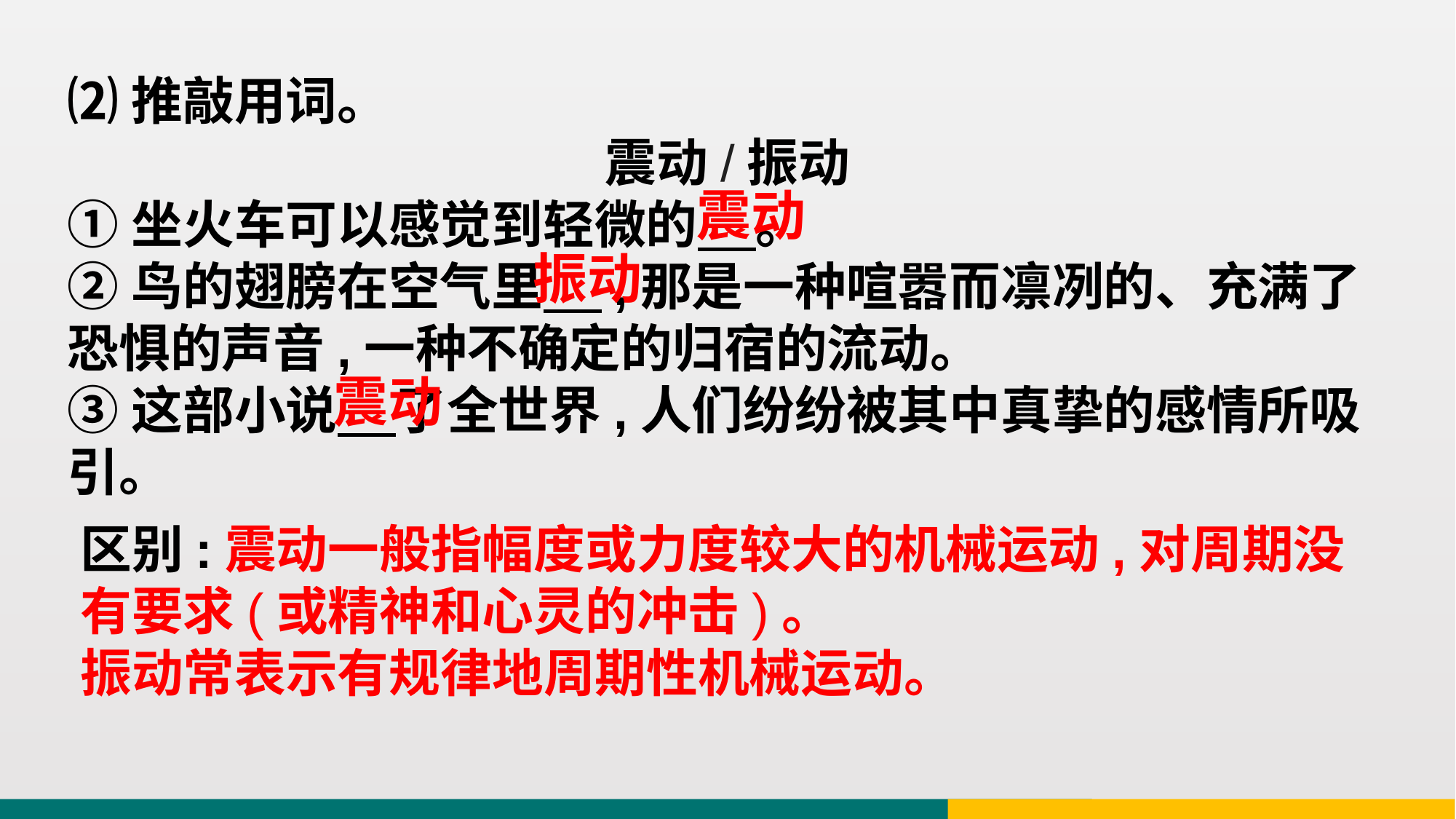

⑵推敲用词。
震动/振动
①坐火车可以感觉到轻微的     。
②鸟的翅膀在空气里     ,那是一种喧嚣而凛冽的、充满了恐惧的声音,一种不确定的归宿的流动。
③这部小说     了全世界,人们纷纷被其中真挚的感情所吸引。
震动
振动
震动
区别:震动一般指幅度或力度较大的机械运动,对周期没有要求(或精神和心灵的冲击)。
振动常表示有规律地周期性机械运动。